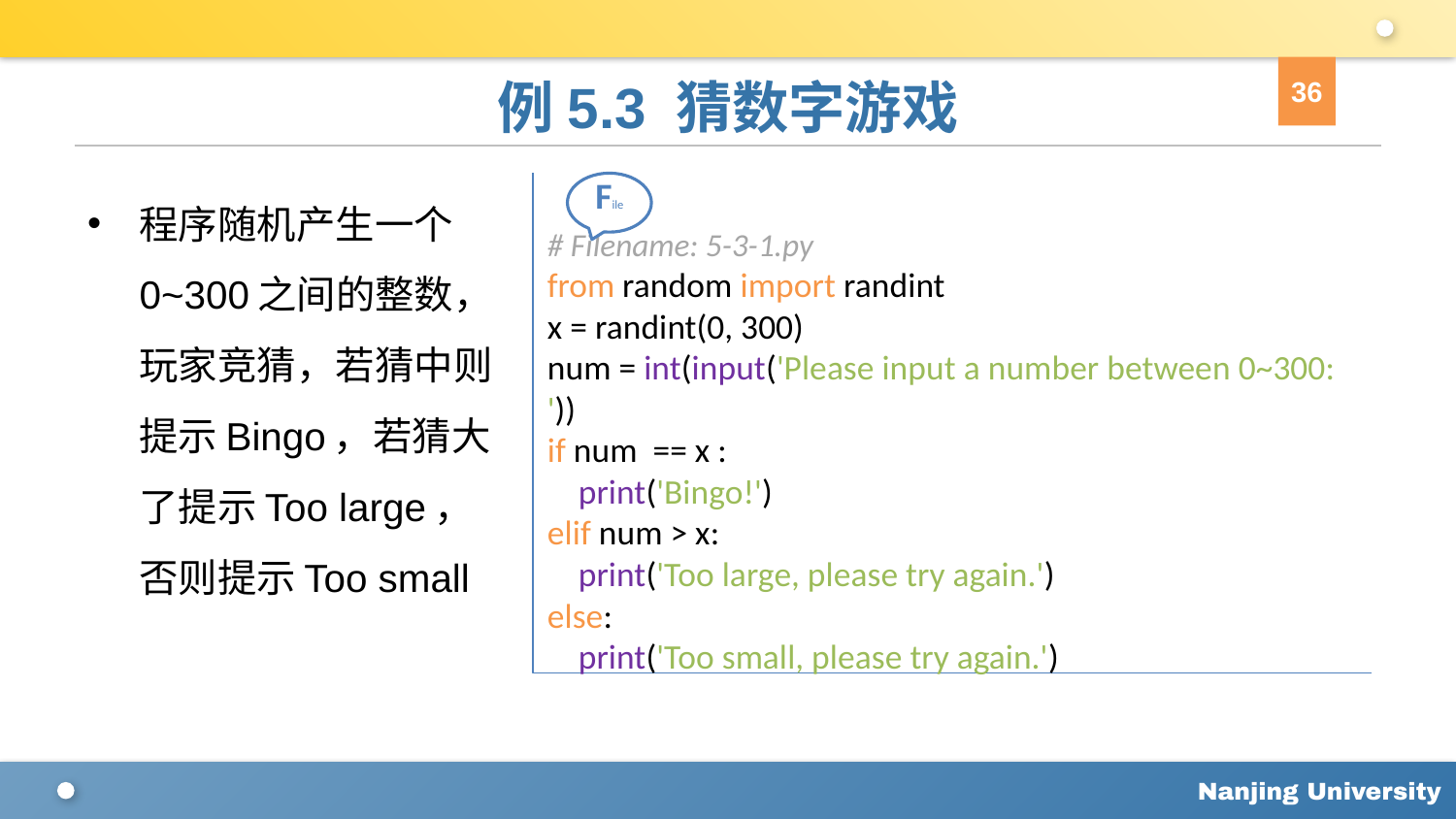

36
# 例5.3 猜数字游戏
程序随机产生一个0~300之间的整数，玩家竞猜，若猜中则提示Bingo，若猜大了提示Too large，否则提示Too small

# Filename: 5-3-1.py
from random import randint
x = randint(0, 300)
num = int(input('Please input a number between 0~300: '))
if num  == x :
    print('Bingo!')
elif num > x:
    print('Too large, please try again.')
else:
    print('Too small, please try again.')
File